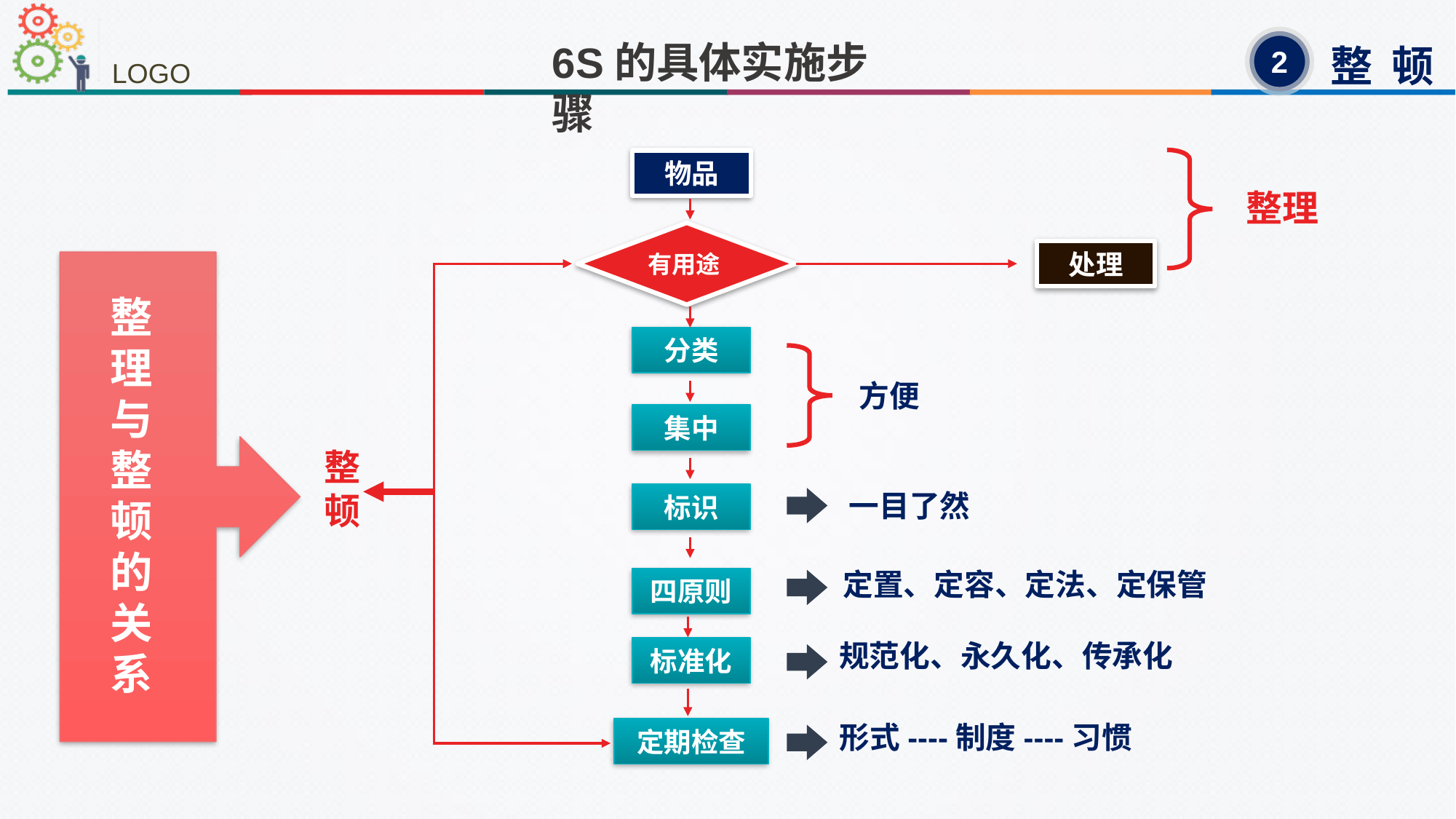

整  顿
6S的具体实施步骤
2

物品
整理
有用途
处理

整
理
与
整
顿
的
关
系
分类

方便
集中
整
顿
一目了然
标识

定置、定容、定法、定保管
四原则

规范化、永久化、传承化
标准化

形式----制度----习惯
定期检查